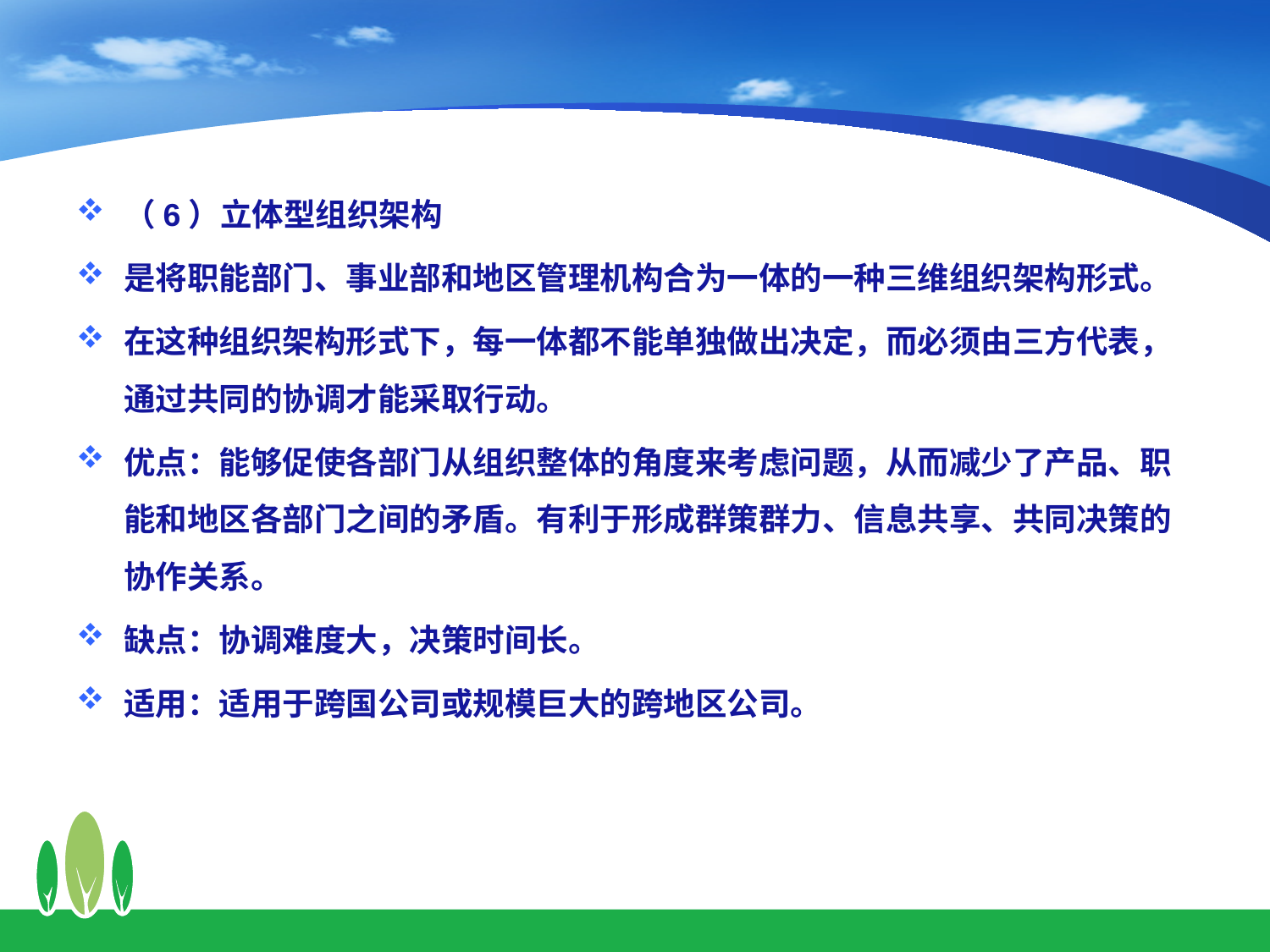

（6）立体型组织架构
是将职能部门、事业部和地区管理机构合为一体的一种三维组织架构形式。
在这种组织架构形式下，每一体都不能单独做出决定，而必须由三方代表，通过共同的协调才能采取行动。
优点：能够促使各部门从组织整体的角度来考虑问题，从而减少了产品、职能和地区各部门之间的矛盾。有利于形成群策群力、信息共享、共同决策的协作关系。
缺点：协调难度大，决策时间长。
适用：适用于跨国公司或规模巨大的跨地区公司。